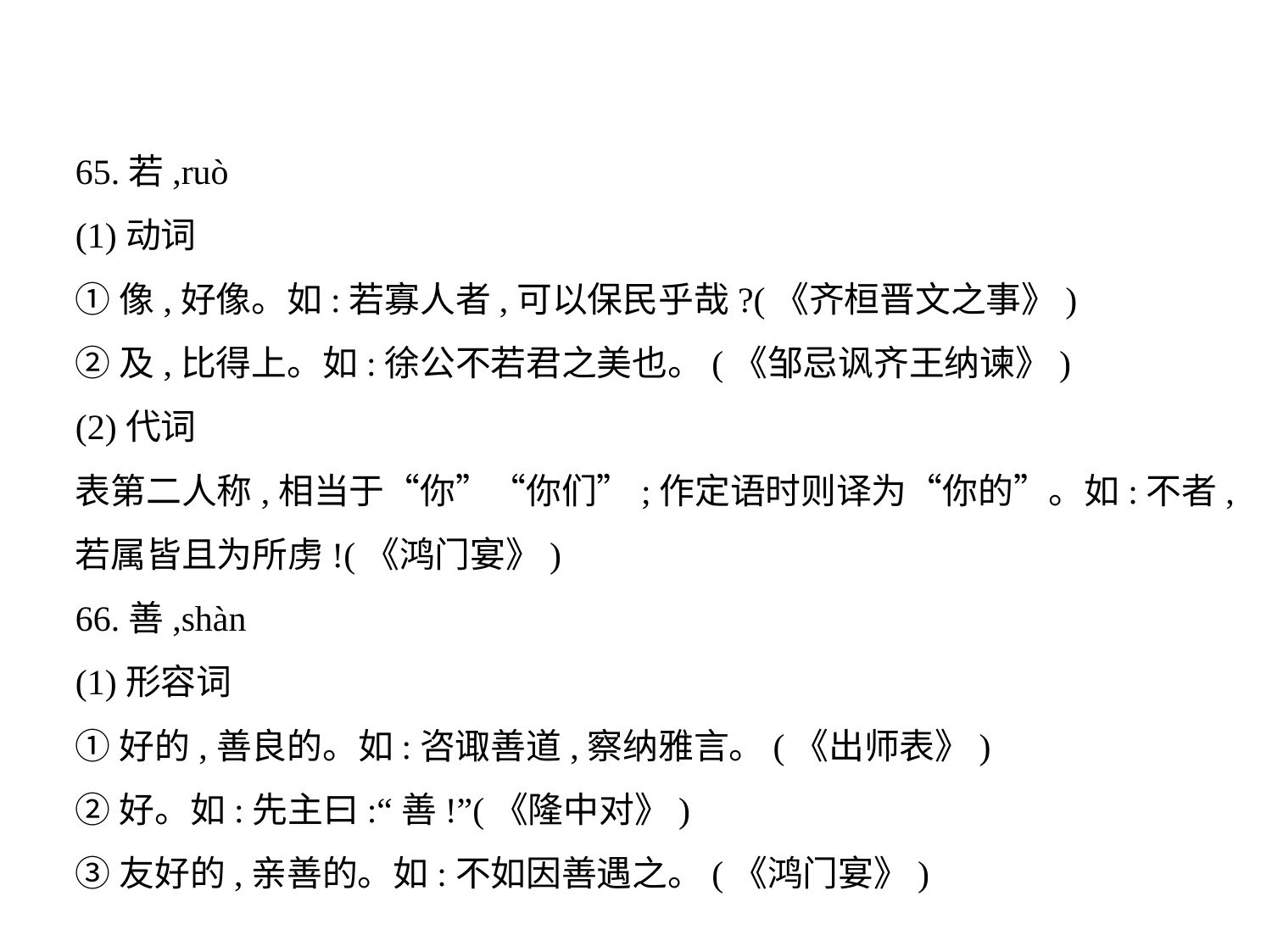

65.若,ruò
(1)动词
①像,好像。如:若寡人者,可以保民乎哉?(《齐桓晋文之事》)
②及,比得上。如:徐公不若君之美也。(《邹忌讽齐王纳谏》)
(2)代词
表第二人称,相当于“你”“你们”;作定语时则译为“你的”。如:不者,
若属皆且为所虏!(《鸿门宴》)
66.善,shàn
(1)形容词
①好的,善良的。如:咨诹善道,察纳雅言。(《出师表》)
②好。如:先主曰:“善!”(《隆中对》)
③友好的,亲善的。如:不如因善遇之。(《鸿门宴》)